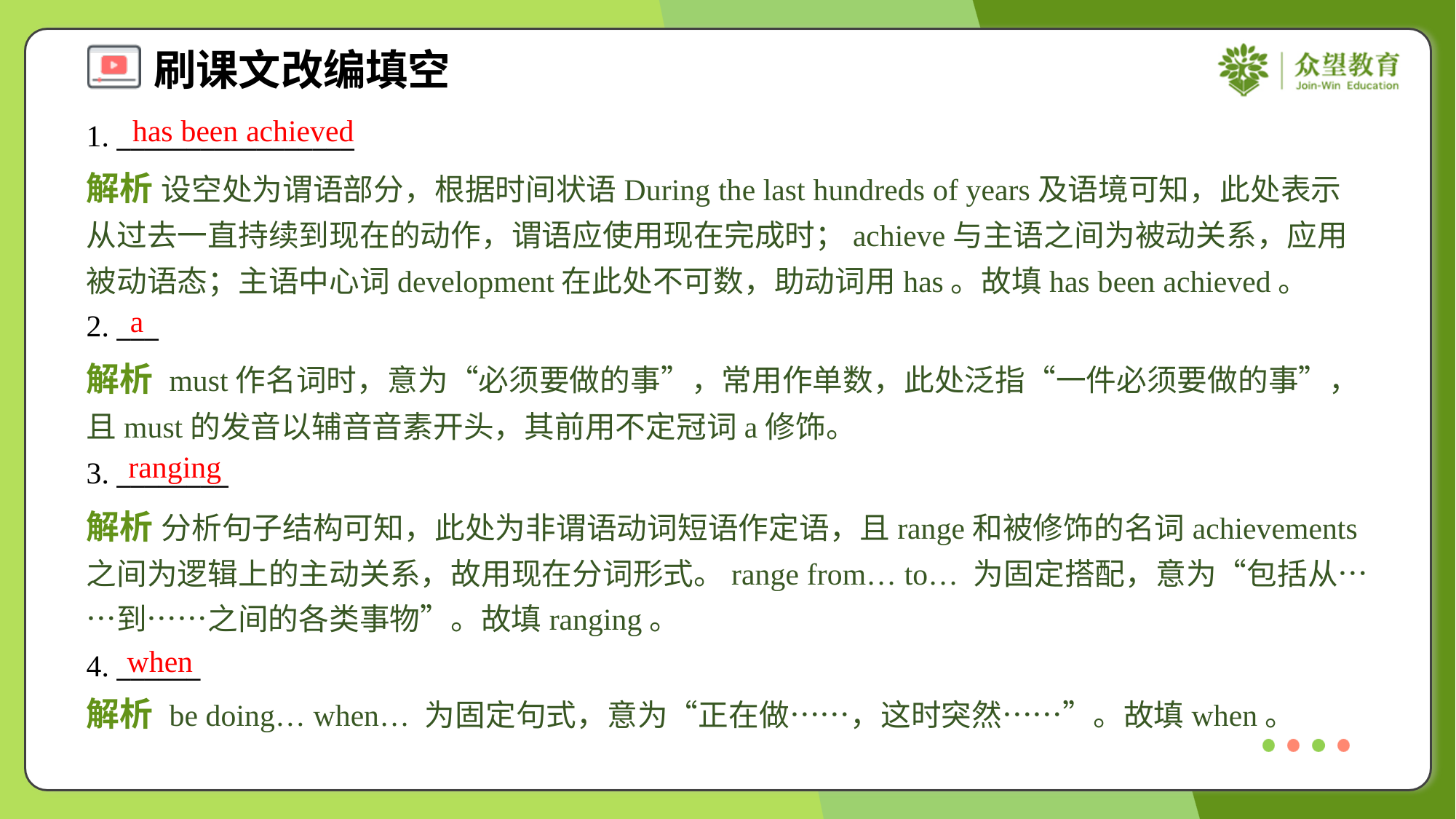

has been achieved
1. _________________
解析 设空处为谓语部分，根据时间状语During the last hundreds of years及语境可知，此处表示从过去一直持续到现在的动作，谓语应使用现在完成时；achieve与主语之间为被动关系，应用被动语态；主语中心词development在此处不可数，助动词用has。故填has been achieved。
a
2. ___
解析 must作名词时，意为“必须要做的事”，常用作单数，此处泛指“一件必须要做的事”，且must的发音以辅音音素开头，其前用不定冠词a修饰。
ranging
3. ________
解析 分析句子结构可知，此处为非谓语动词短语作定语，且range和被修饰的名词achievements之间为逻辑上的主动关系，故用现在分词形式。range from… to… 为固定搭配，意为“包括从……到……之间的各类事物”。故填ranging。
when
4. ______
解析 be doing… when… 为固定句式，意为“正在做……，这时突然……”。故填when。